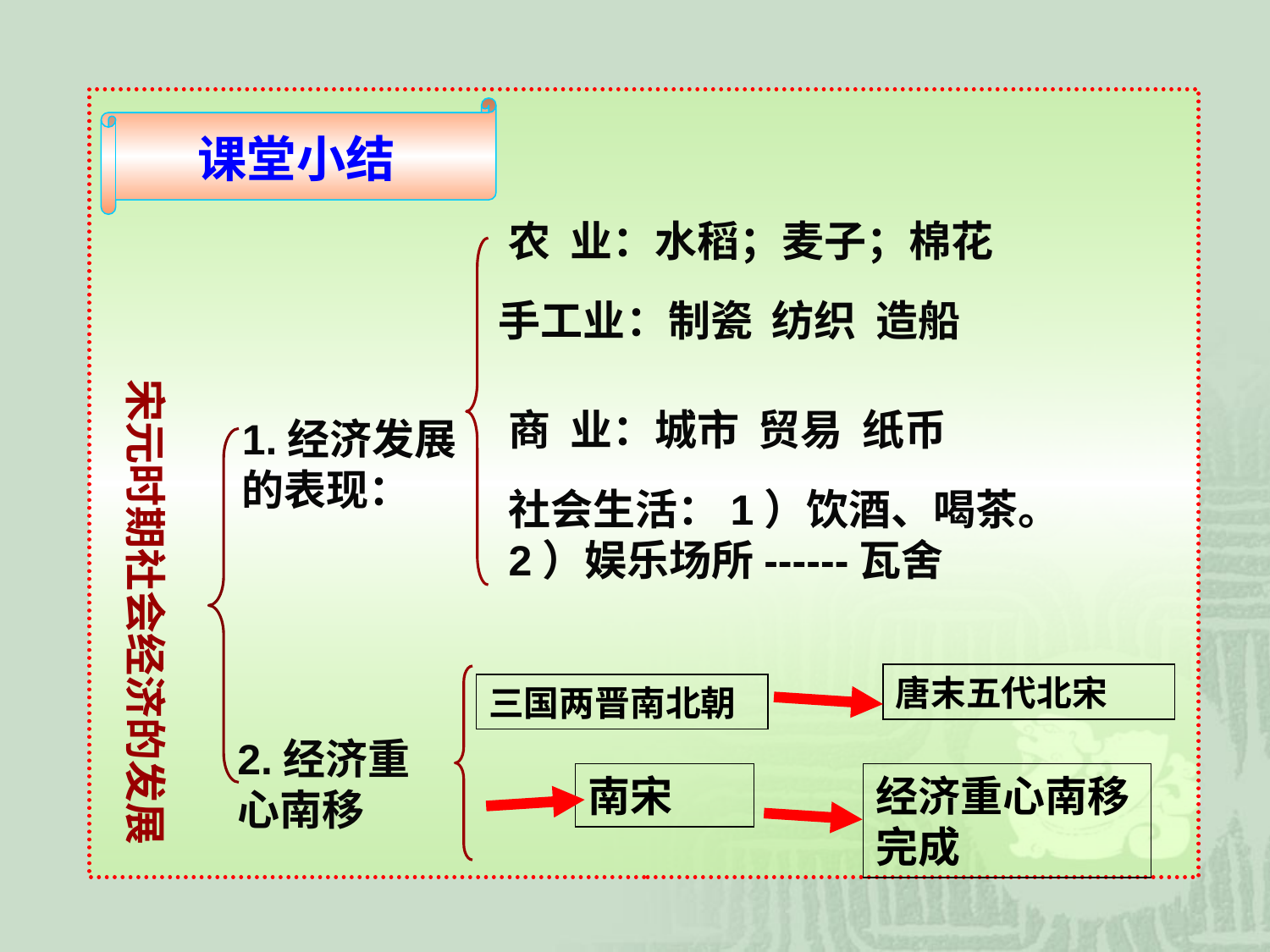

课堂小结
农  业：水稻；麦子；棉花

手工业：制瓷  纺织  造船
宋元时期社会经济的发展
商  业：城市  贸易  纸币
1.经济发展的表现：

社会生活：1）饮酒、喝茶。
2）娱乐场所------瓦舍

唐末五代北宋

三国两晋南北朝

2.经济重心南移
南宋
经济重心南移完成